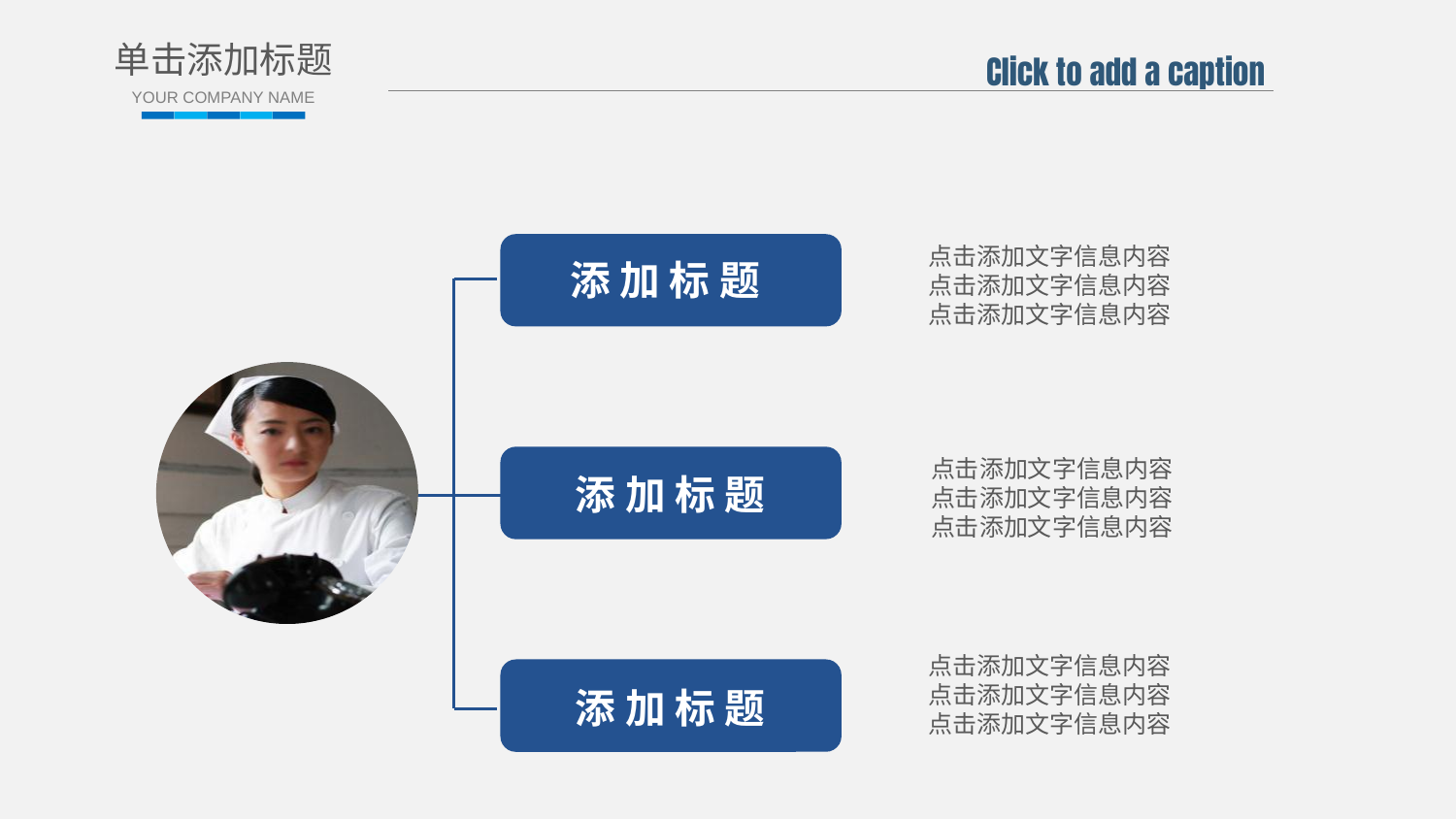

单击添加标题
YOUR COMPANY NAME

Click to add a caption

点击添加文字信息内容
点击添加文字信息内容
点击添加文字信息内容

添 加 标 题

点击添加文字信息内容
点击添加文字信息内容
点击添加文字信息内容
添 加 标 题
点击添加文字信息内容
点击添加文字信息内容
点击添加文字信息内容

添 加 标 题